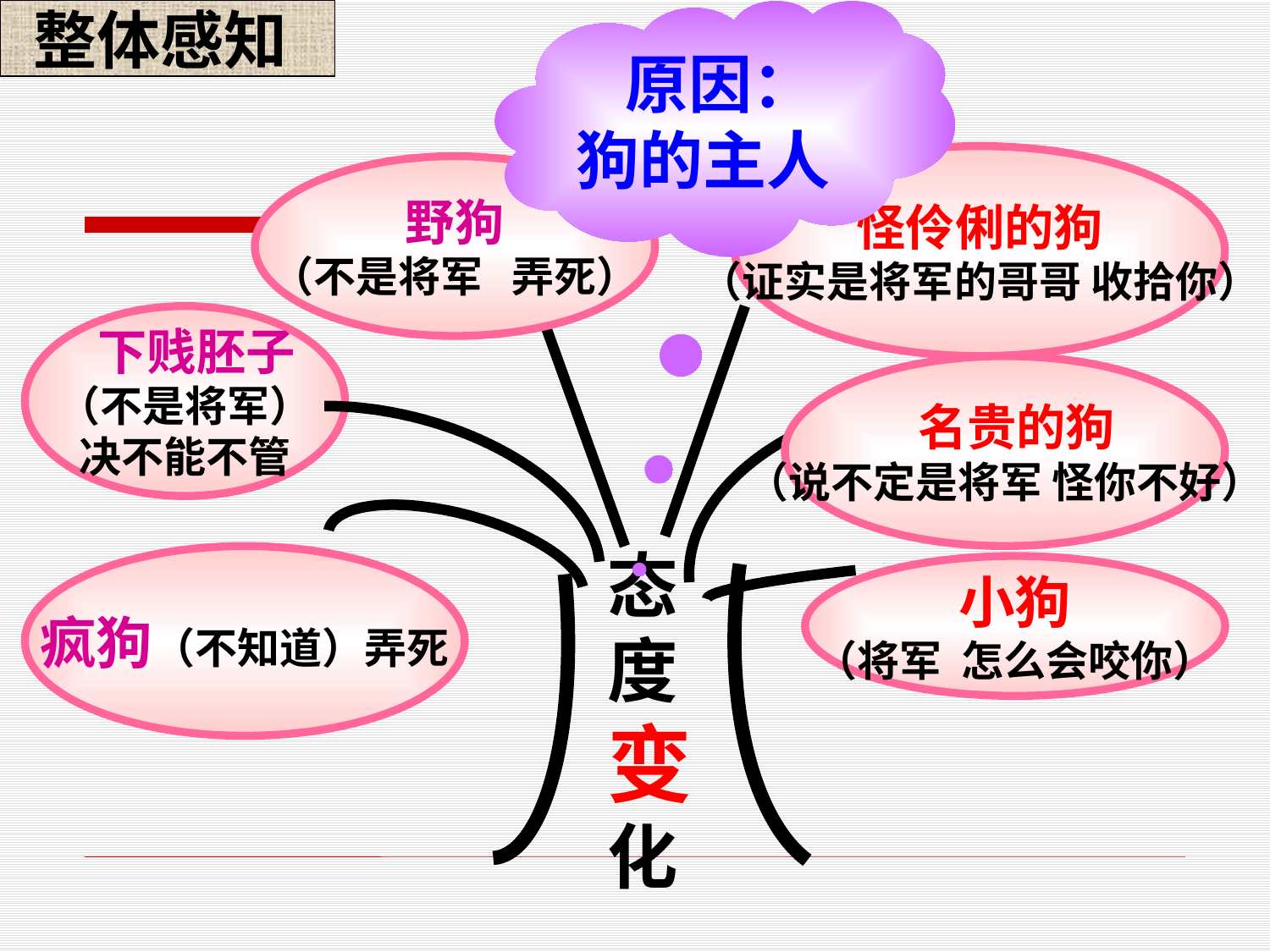

整体感知
 原因：
狗的主人
怪伶俐的狗
（证实是将军的哥哥 收拾你）
野狗
（不是将军   弄死）

 下贱胚子
（不是将军）
决不能不管

 名贵的狗
（说不定是将军 怪你不好）

态度变化
疯狗（不知道）弄死
小狗
（将军  怎么会咬你）